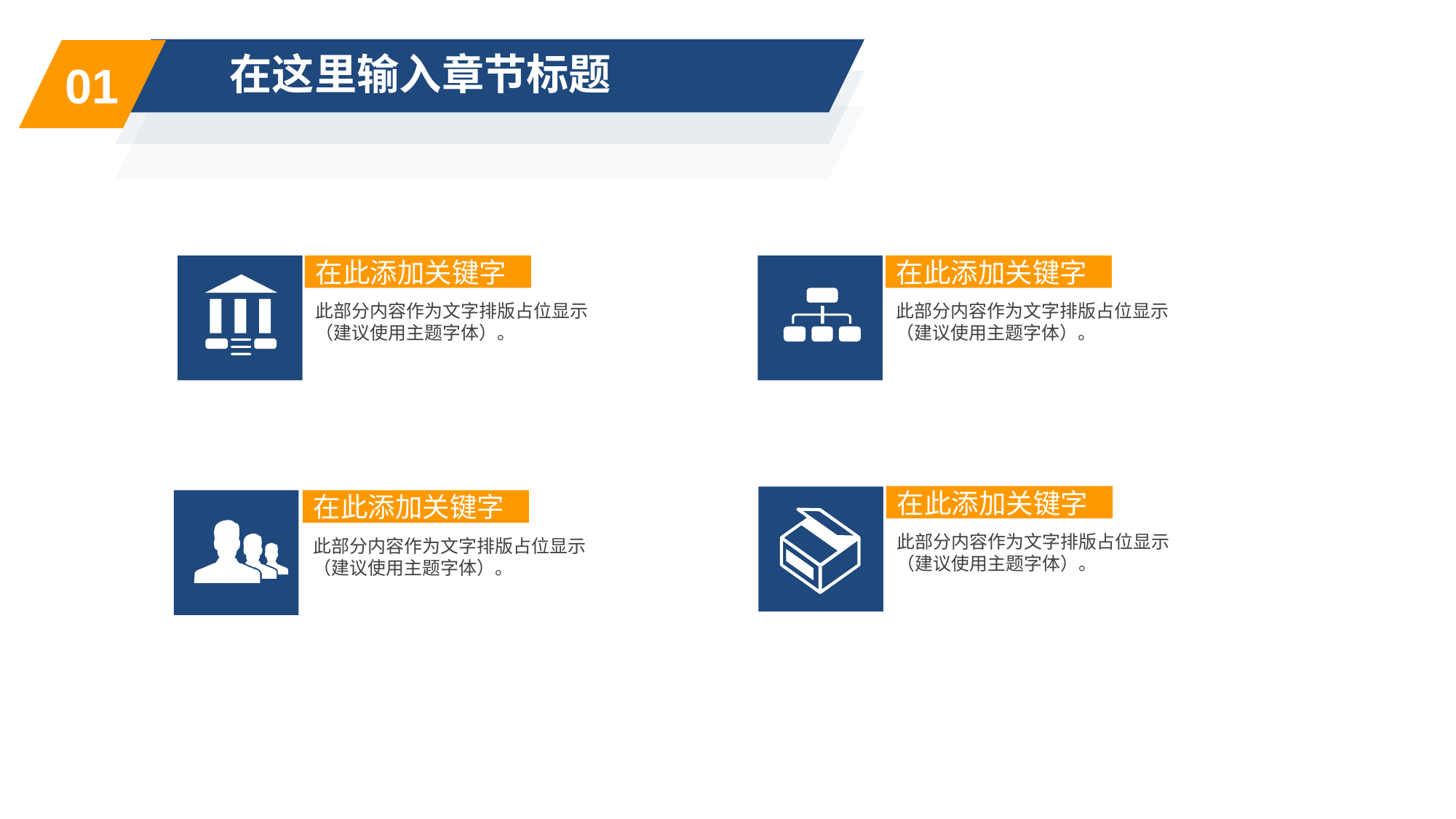

01
在这里输入章节标题

在此添加关键字

在此添加关键字

此部分内容作为文字排版占位显示
（建议使用主题字体）。
此部分内容作为文字排版占位显示
（建议使用主题字体）。
在此添加关键字

在此添加关键字

此部分内容作为文字排版占位显示
（建议使用主题字体）。
此部分内容作为文字排版占位显示
（建议使用主题字体）。